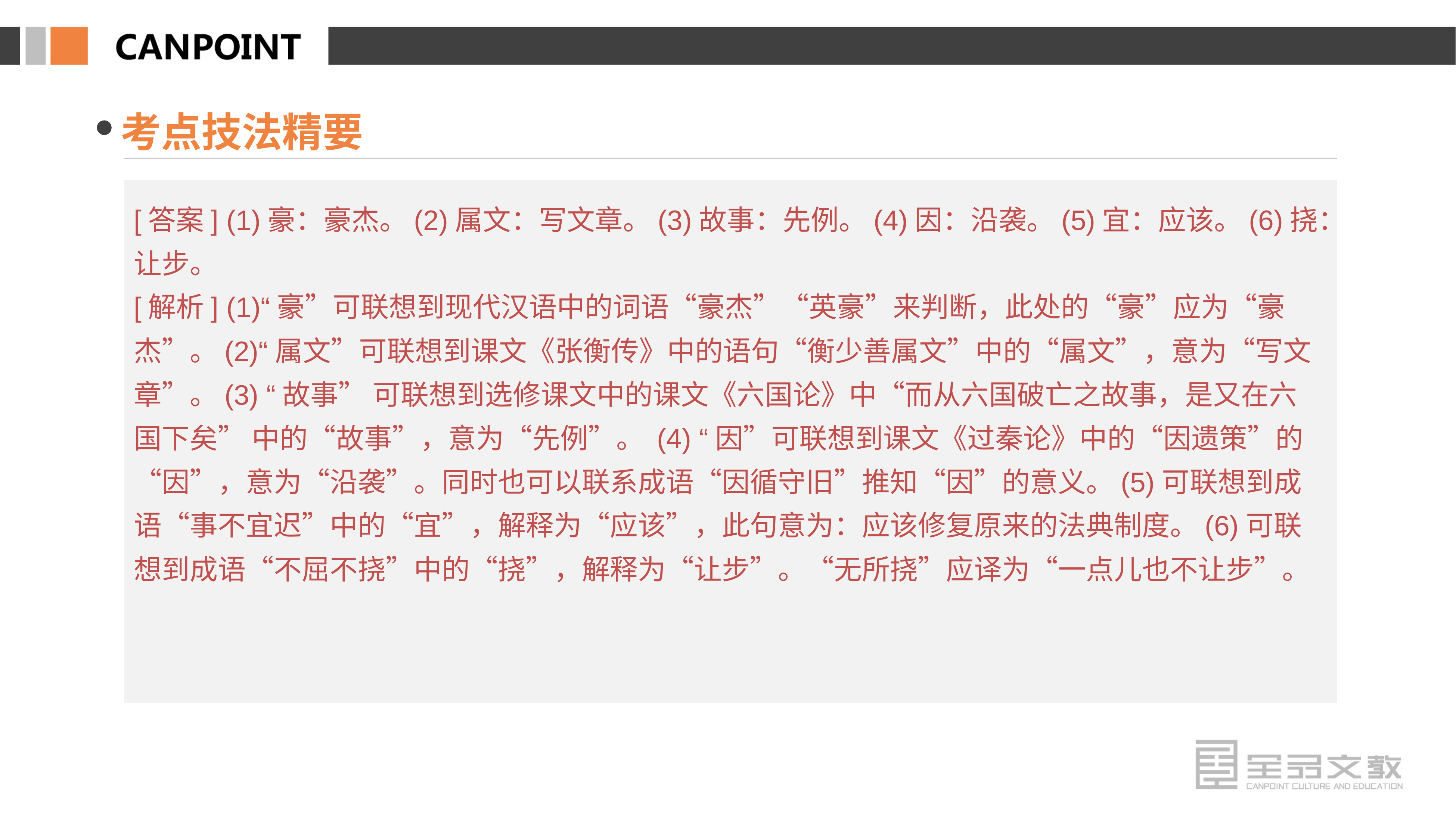

考点技法精要

[答案] (1)豪：豪杰。(2)属文：写文章。(3)故事：先例。(4)因：沿袭。(5)宜：应该。(6)挠：让步。
[解析] (1)“豪”可联想到现代汉语中的词语“豪杰”“英豪”来判断，此处的“豪”应为“豪杰”。(2)“属文”可联想到课文《张衡传》中的语句“衡少善属文”中的“属文”，意为“写文章”。(3) “故事” 可联想到选修课文中的课文《六国论》中“而从六国破亡之故事，是又在六国下矣” 中的“故事”，意为“先例”。 (4) “因”可联想到课文《过秦论》中的“因遗策”的“因”，意为“沿袭”。同时也可以联系成语“因循守旧”推知“因”的意义。(5)可联想到成语“事不宜迟”中的“宜”，解释为“应该”，此句意为：应该修复原来的法典制度。(6)可联想到成语“不屈不挠”中的“挠”，解释为“让步”。“无所挠”应译为“一点儿也不让步”。